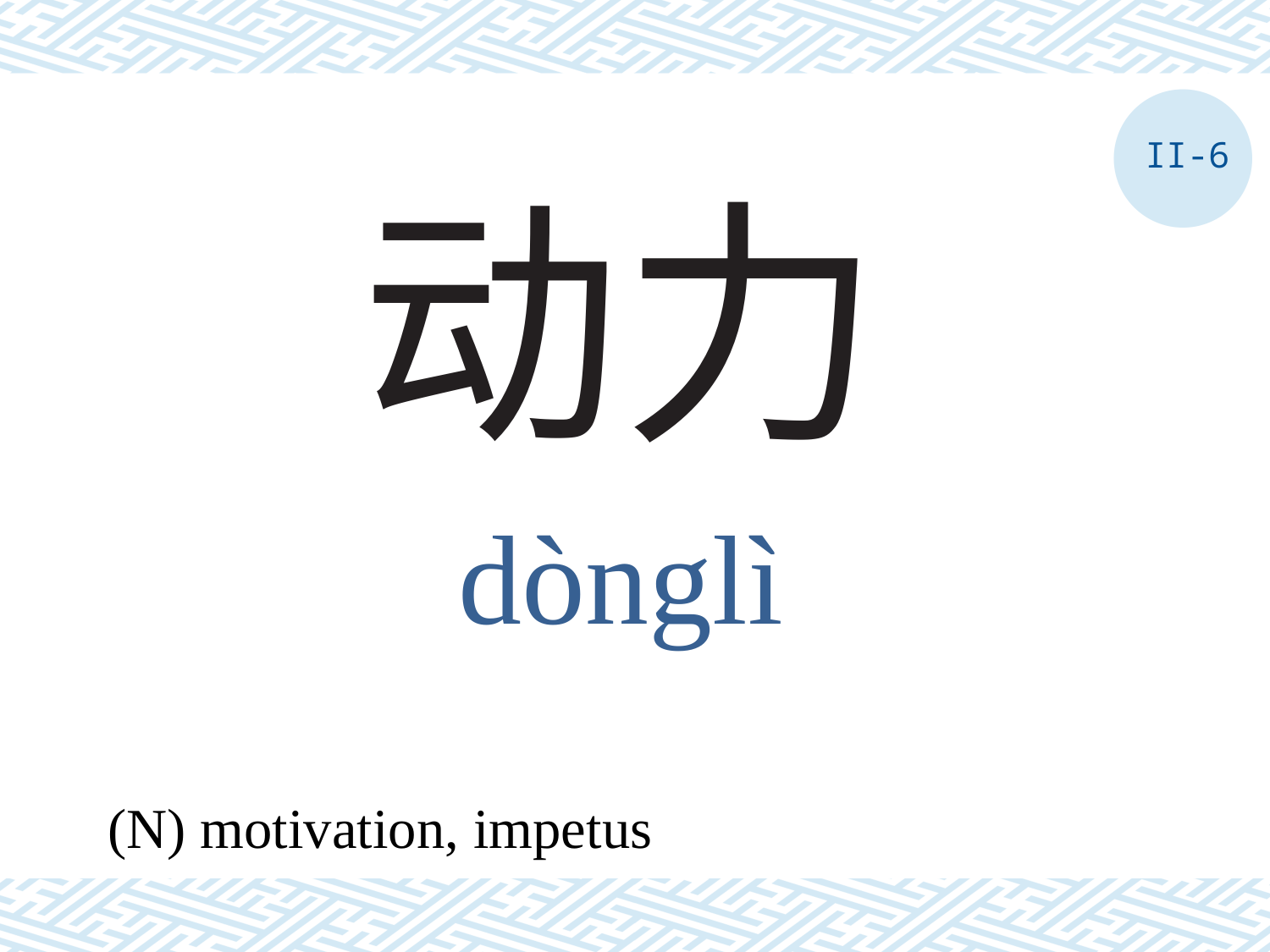

II-6

# 动力
dònglì
(N) motivation, impetus